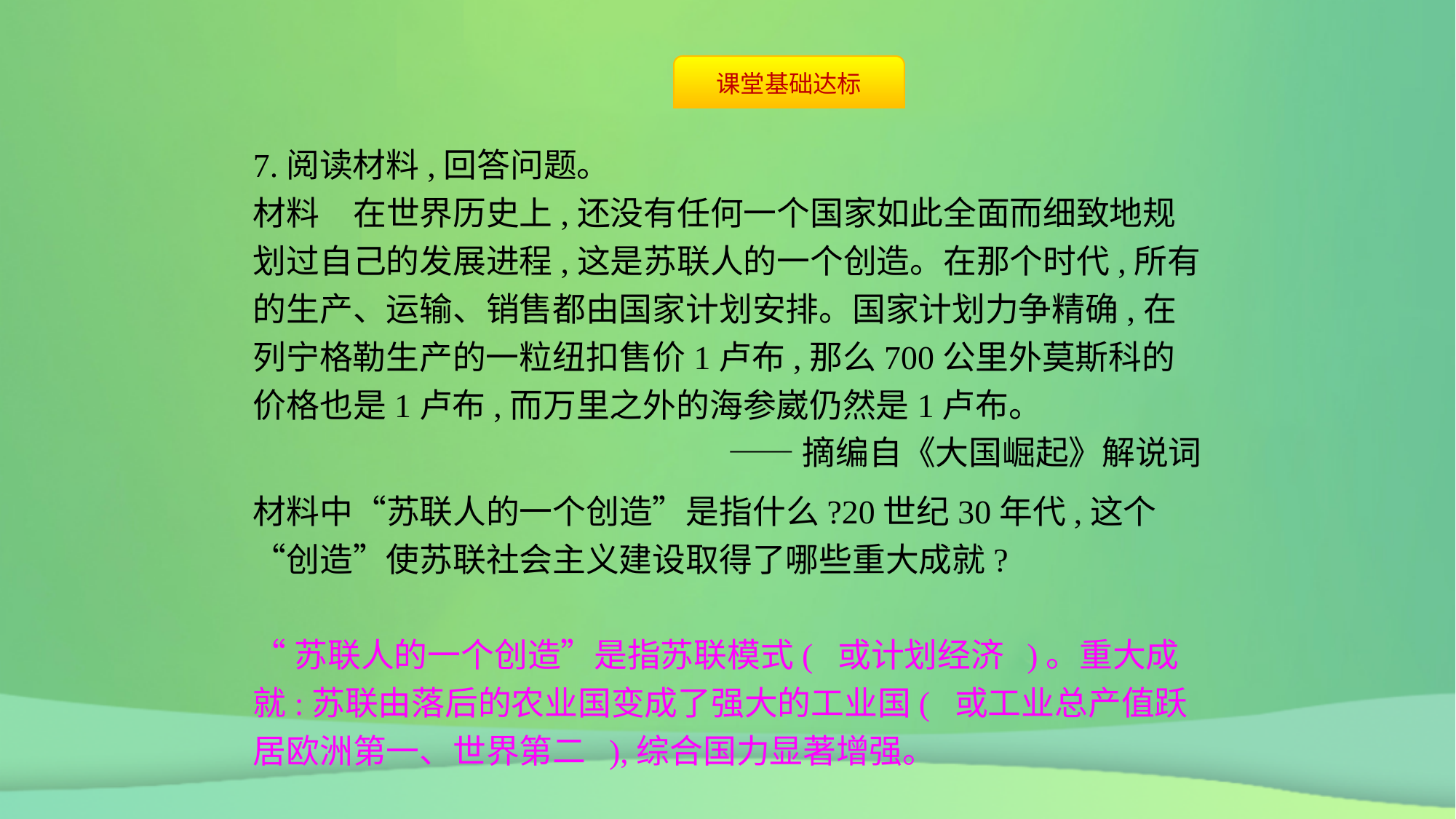

7.阅读材料,回答问题。
材料　在世界历史上,还没有任何一个国家如此全面而细致地规划过自己的发展进程,这是苏联人的一个创造。在那个时代,所有的生产、运输、销售都由国家计划安排。国家计划力争精确,在列宁格勒生产的一粒纽扣售价1卢布,那么700公里外莫斯科的价格也是1卢布,而万里之外的海参崴仍然是1卢布。
——摘编自《大国崛起》解说词
材料中“苏联人的一个创造”是指什么?20世纪30年代,这个“创造”使苏联社会主义建设取得了哪些重大成就?
“苏联人的一个创造”是指苏联模式(  或计划经济  )。重大成就:苏联由落后的农业国变成了强大的工业国(  或工业总产值跃居欧洲第一、世界第二  ),综合国力显著增强。